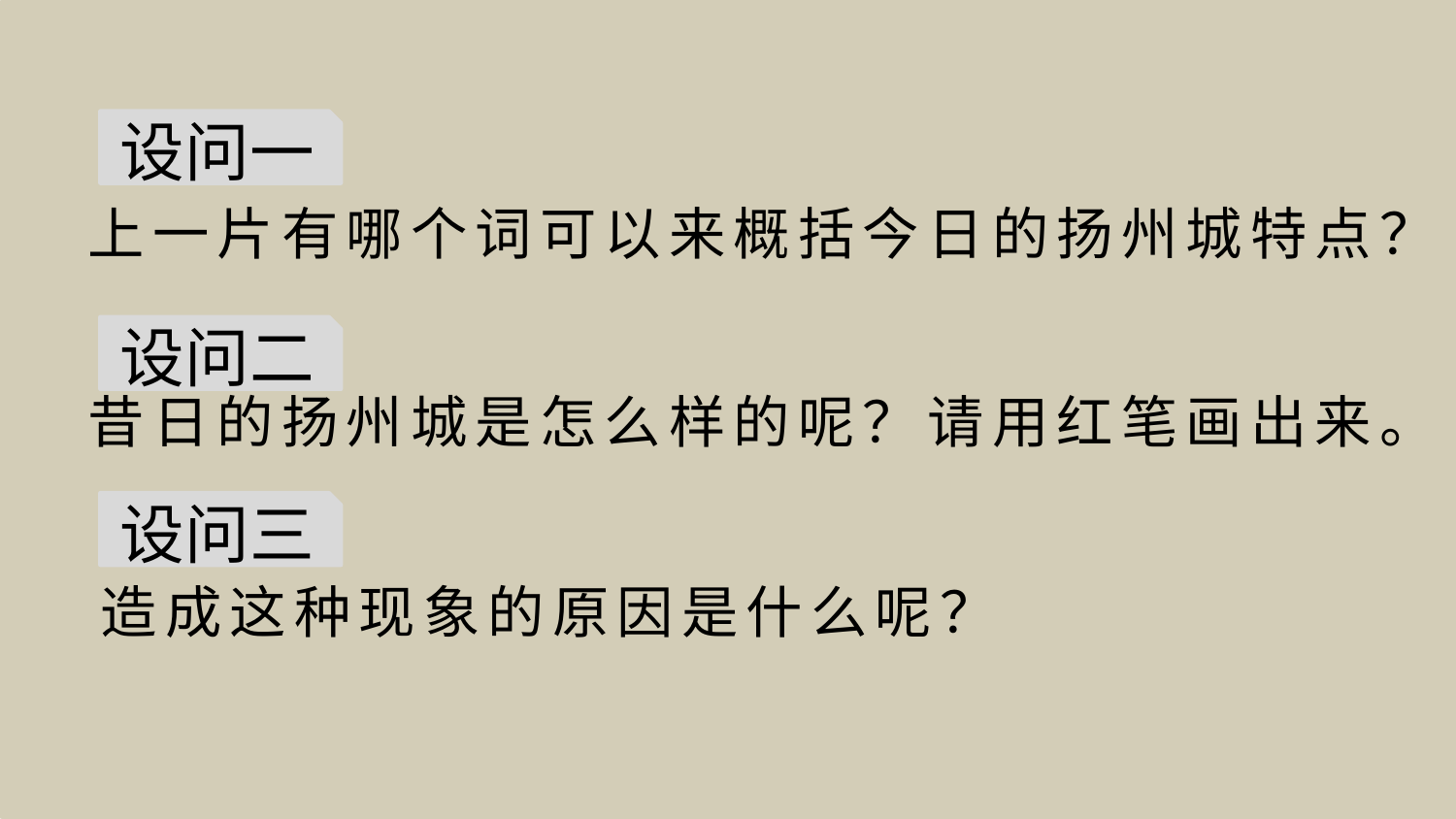

设问一
上一片有哪个词可以来概括今日的扬州城特点？
设问二
昔日的扬州城是怎么样的呢？请用红笔画出来。
设问三
造成这种现象的原因是什么呢？